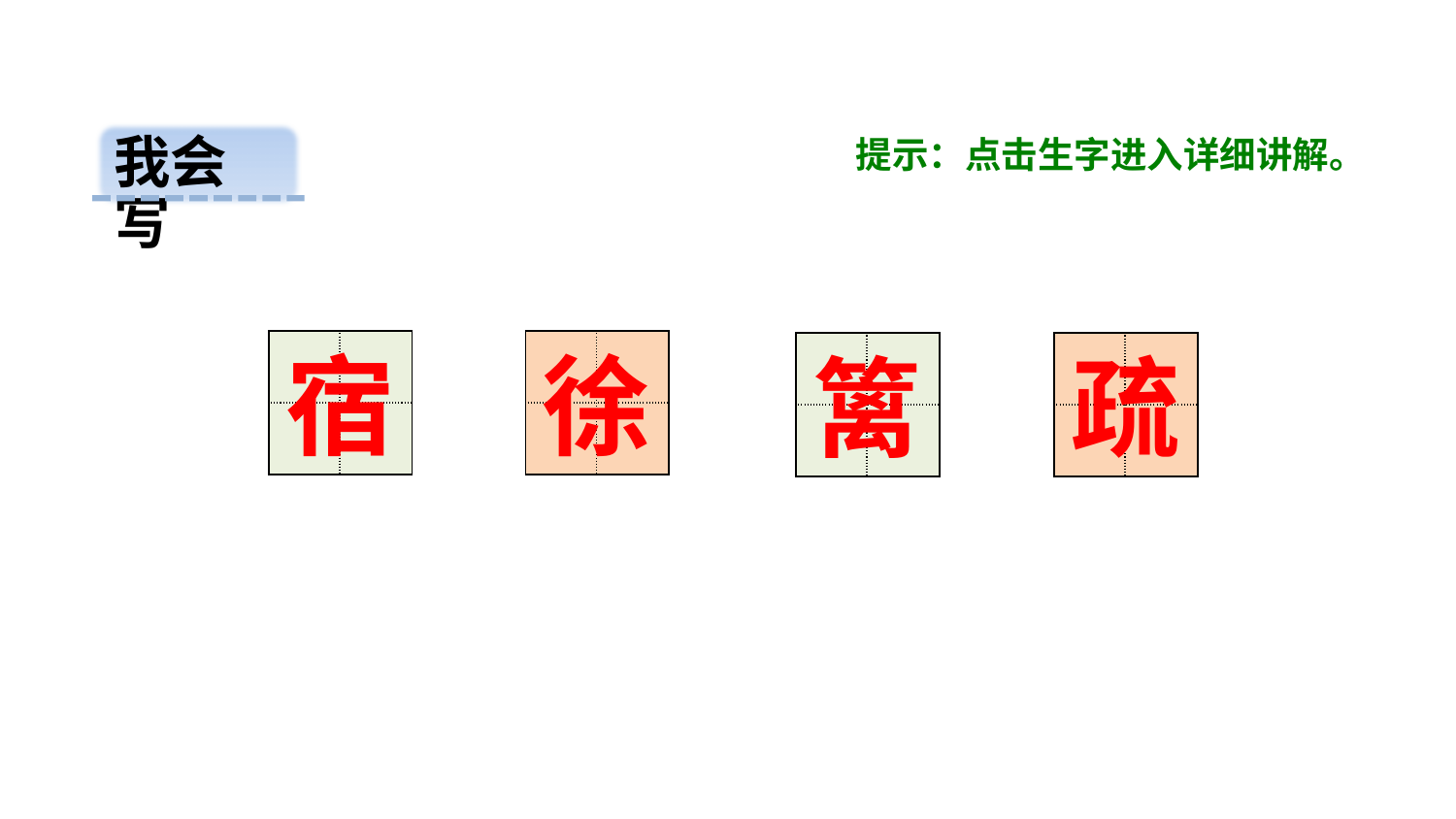

我会写

提示：点击生字进入详细讲解。
宿
徐
|  |  |
| --- | --- |
|  |  |
|  |  |
| --- | --- |
|  |  |
篱
疏
|  |  |
| --- | --- |
|  |  |
|  |  |
| --- | --- |
|  |  |